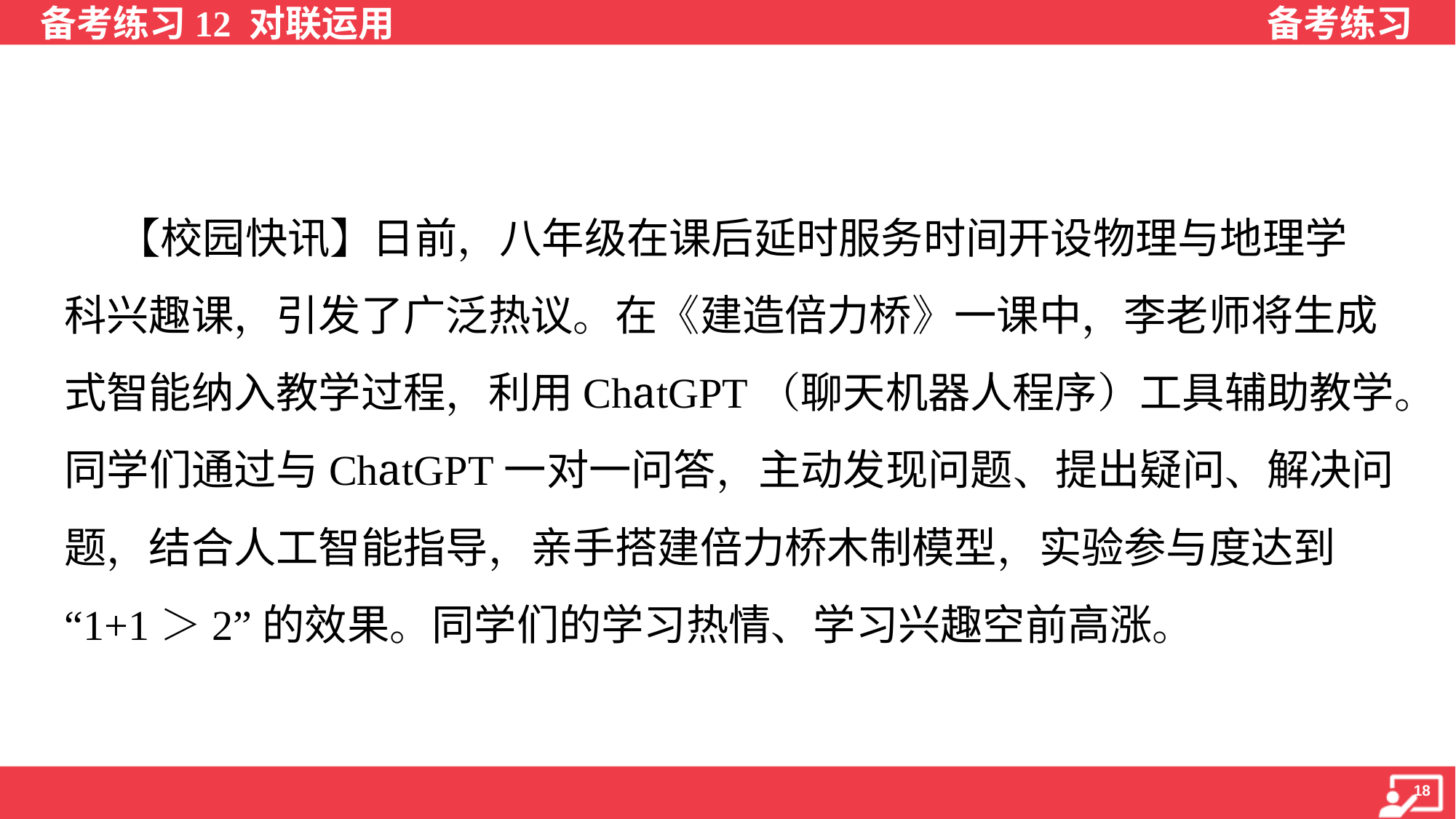

【校园快讯】日前，八年级在课后延时服务时间开设物理与地理学
科兴趣课，引发了广泛热议。在《建造倍力桥》一课中，李老师将生成
式智能纳入教学过程，利用ChatGPT（聊天机器人程序）工具辅助教学。
同学们通过与ChatGPT一对一问答，主动发现问题、提出疑问、解决问
题，结合人工智能指导，亲手搭建倍力桥木制模型，实验参与度达到
“1+1＞2”的效果。同学们的学习热情、学习兴趣空前高涨。